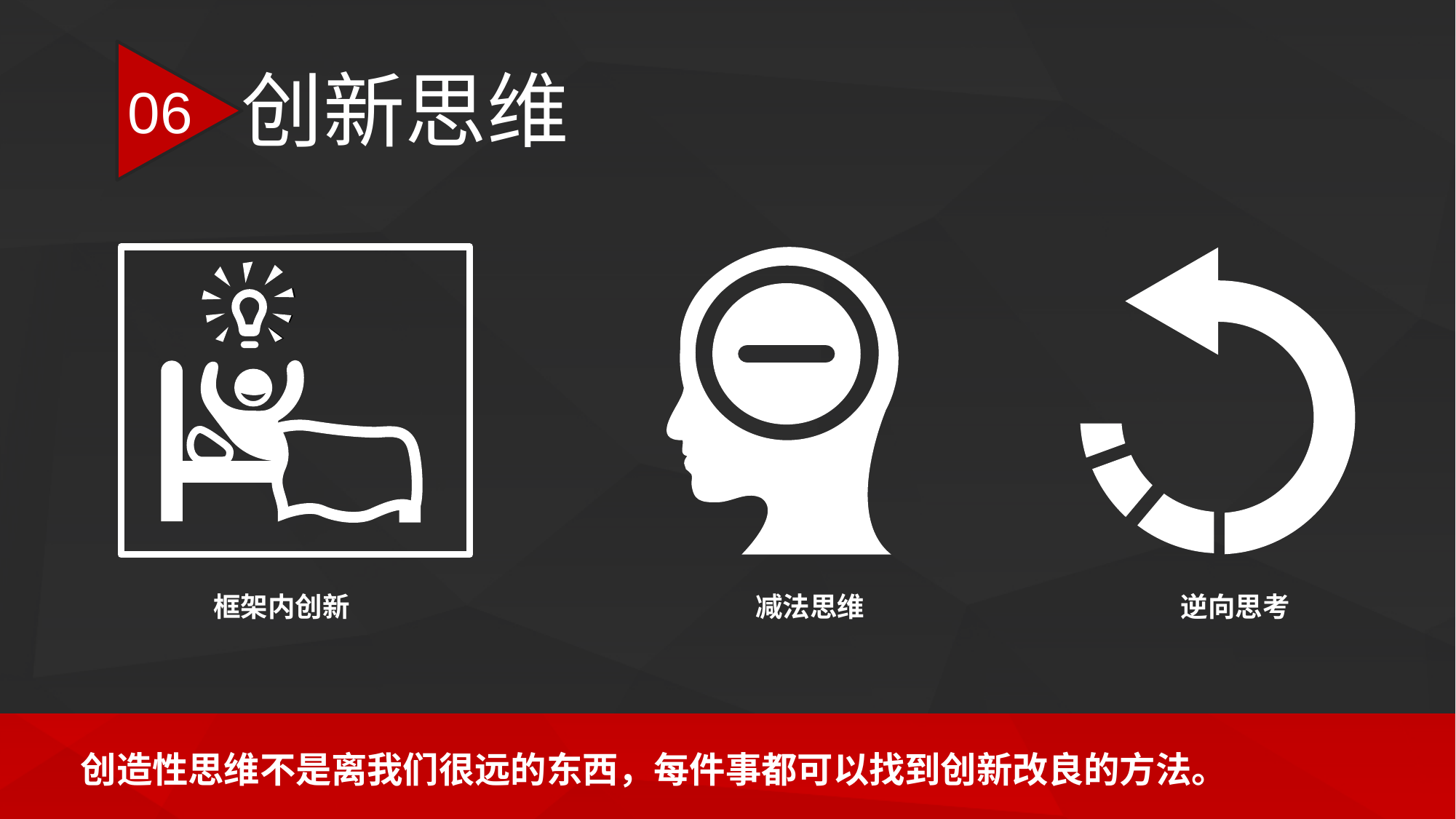

创新思维
06

框架内创新
减法思维
逆向思考
创造性思维不是离我们很远的东西，每件事都可以找到创新改良的方法。